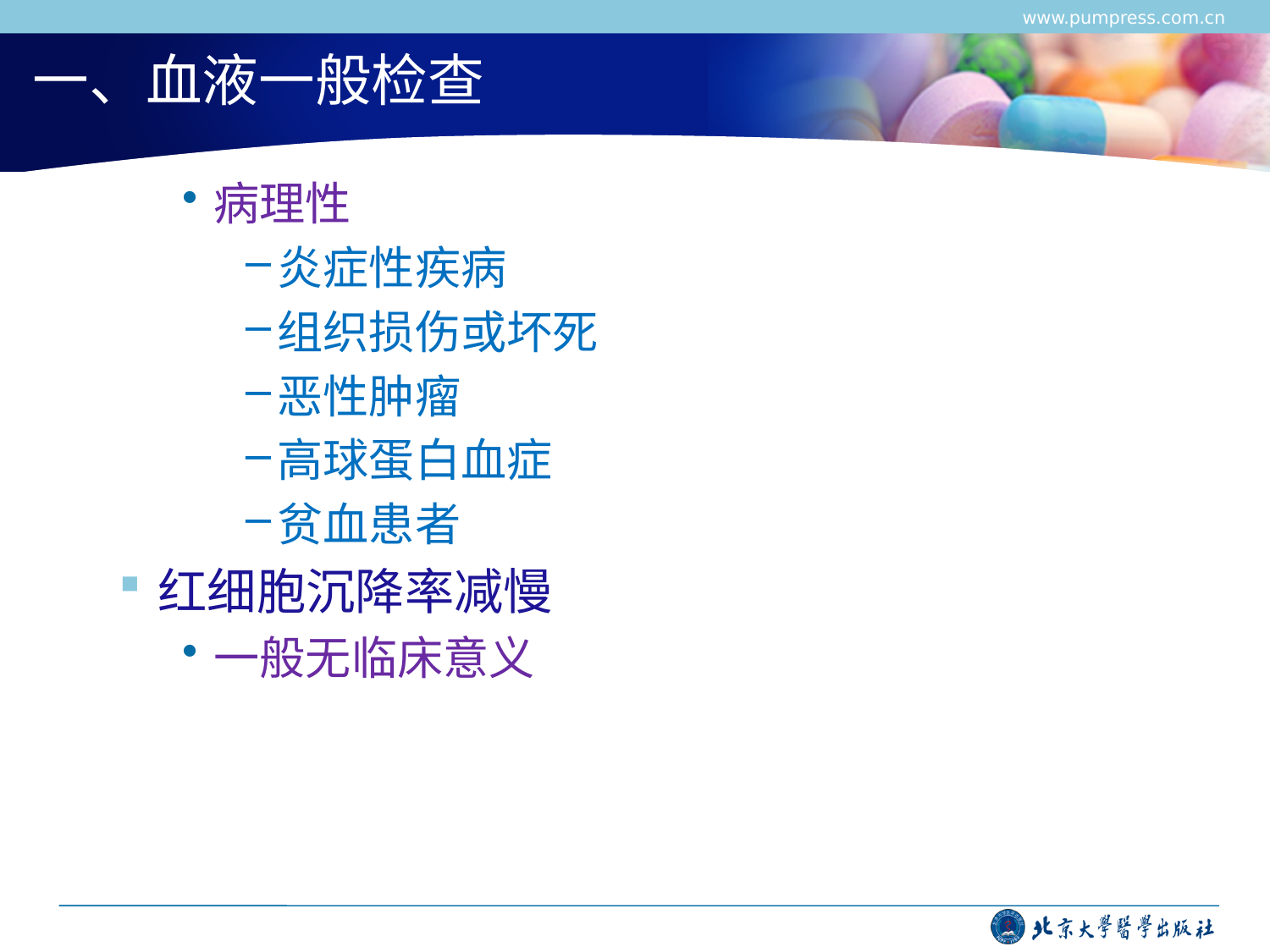

www.pumpress.com.cn
# 一、血液一般检查
病理性
炎症性疾病
组织损伤或坏死
恶性肿瘤
高球蛋白血症
贫血患者
红细胞沉降率减慢
一般无临床意义